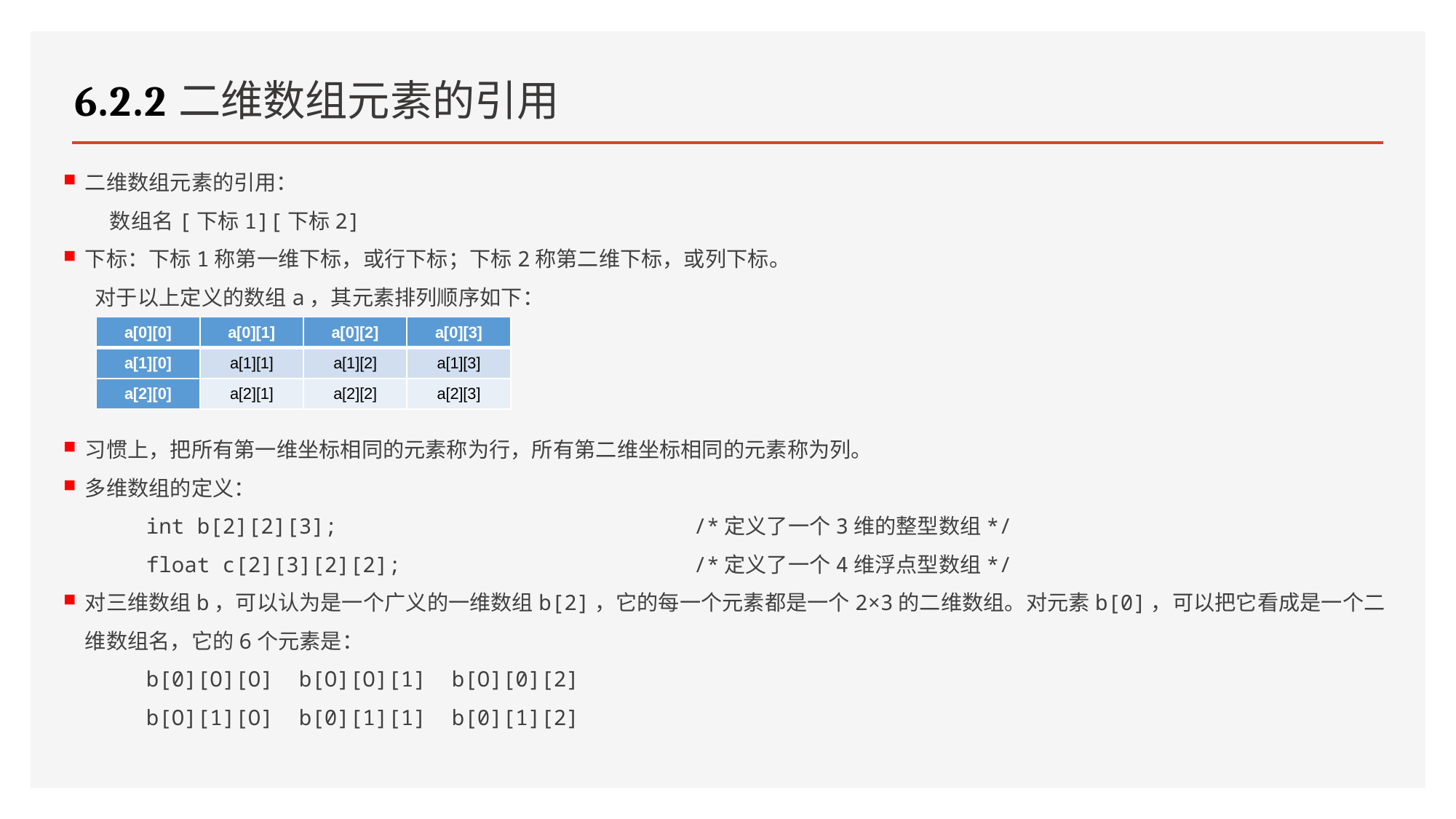

# 6.2.2二维数组元素的引用
二维数组元素的引用：
  数组名[下标1][下标2]
下标：下标1称第一维下标，或行下标；下标2称第二维下标，或列下标。
对于以上定义的数组a，其元素排列顺序如下：

习惯上，把所有第一维坐标相同的元素称为行，所有第二维坐标相同的元素称为列。
多维数组的定义：
    int b[2][2][3];                            /*定义了一个3维的整型数组*/
    float c[2][3][2][2];                       /*定义了一个4维浮点型数组*/
对三维数组b，可以认为是一个广义的一维数组b[2]，它的每一个元素都是一个2×3的二维数组。对元素b[0]，可以把它看成是一个二维数组名，它的6个元素是：
    b[0][O][O]  b[O][O][1]  b[O][0][2]
    b[O][1][O]  b[0][1][1]  b[0][1][2]
| a[0][0] | a[0][1] | a[0][2] | a[0][3] |
| --- | --- | --- | --- |
| a[1][0] | a[1][1] | a[1][2] | a[1][3] |
| a[2][0] | a[2][1] | a[2][2] | a[2][3] |